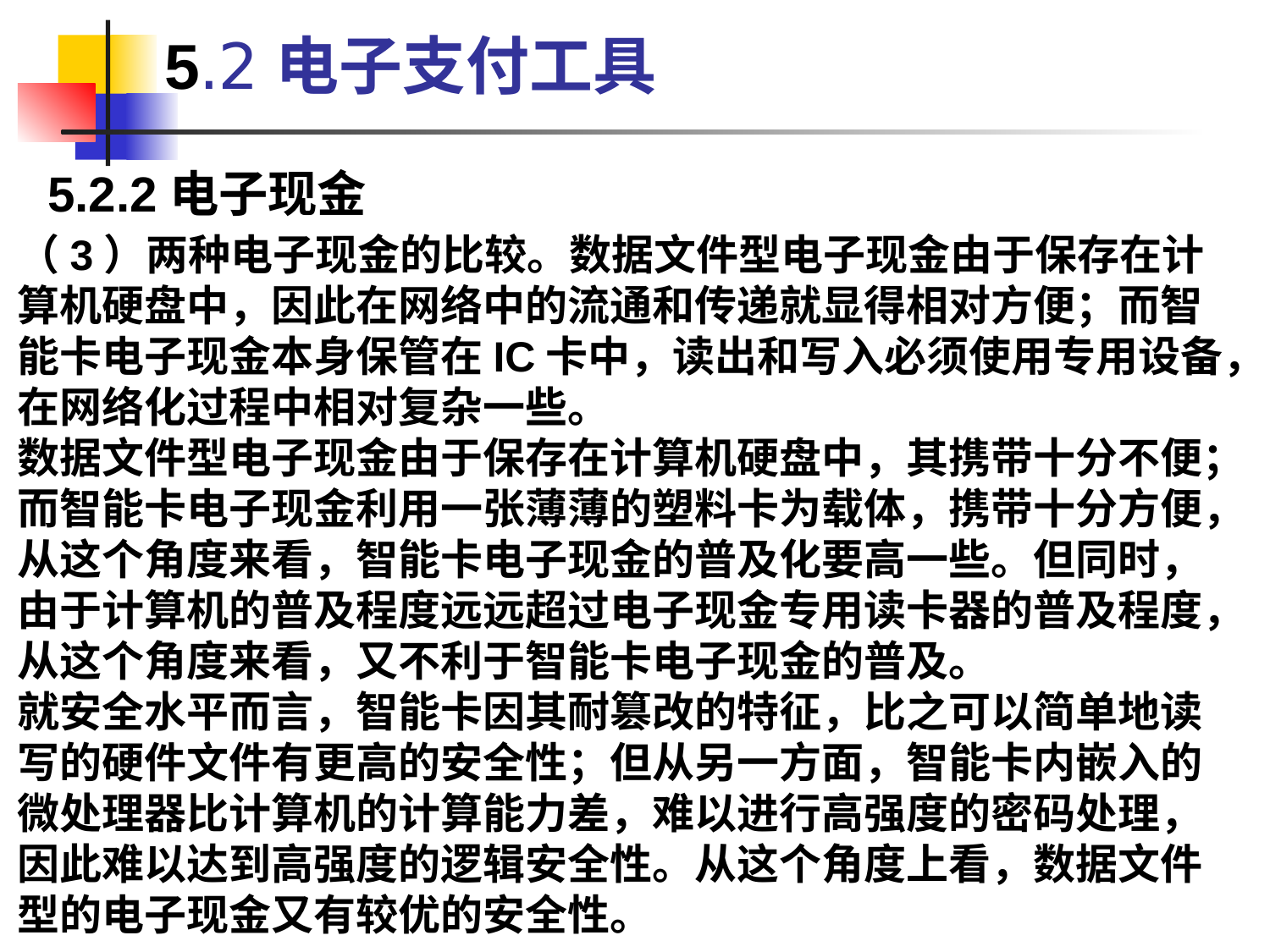

5.2电子支付工具

5.2.2电子现金
（3）两种电子现金的比较。数据文件型电子现金由于保存在计算机硬盘中，因此在网络中的流通和传递就显得相对方便；而智能卡电子现金本身保管在IC卡中，读出和写入必须使用专用设备，在网络化过程中相对复杂一些。
数据文件型电子现金由于保存在计算机硬盘中，其携带十分不便；而智能卡电子现金利用一张薄薄的塑料卡为载体，携带十分方便，从这个角度来看，智能卡电子现金的普及化要高一些。但同时，由于计算机的普及程度远远超过电子现金专用读卡器的普及程度，从这个角度来看，又不利于智能卡电子现金的普及。
就安全水平而言，智能卡因其耐篡改的特征，比之可以简单地读写的硬件文件有更高的安全性；但从另一方面，智能卡内嵌入的微处理器比计算机的计算能力差，难以进行高强度的密码处理，因此难以达到高强度的逻辑安全性。从这个角度上看，数据文件型的电子现金又有较优的安全性。